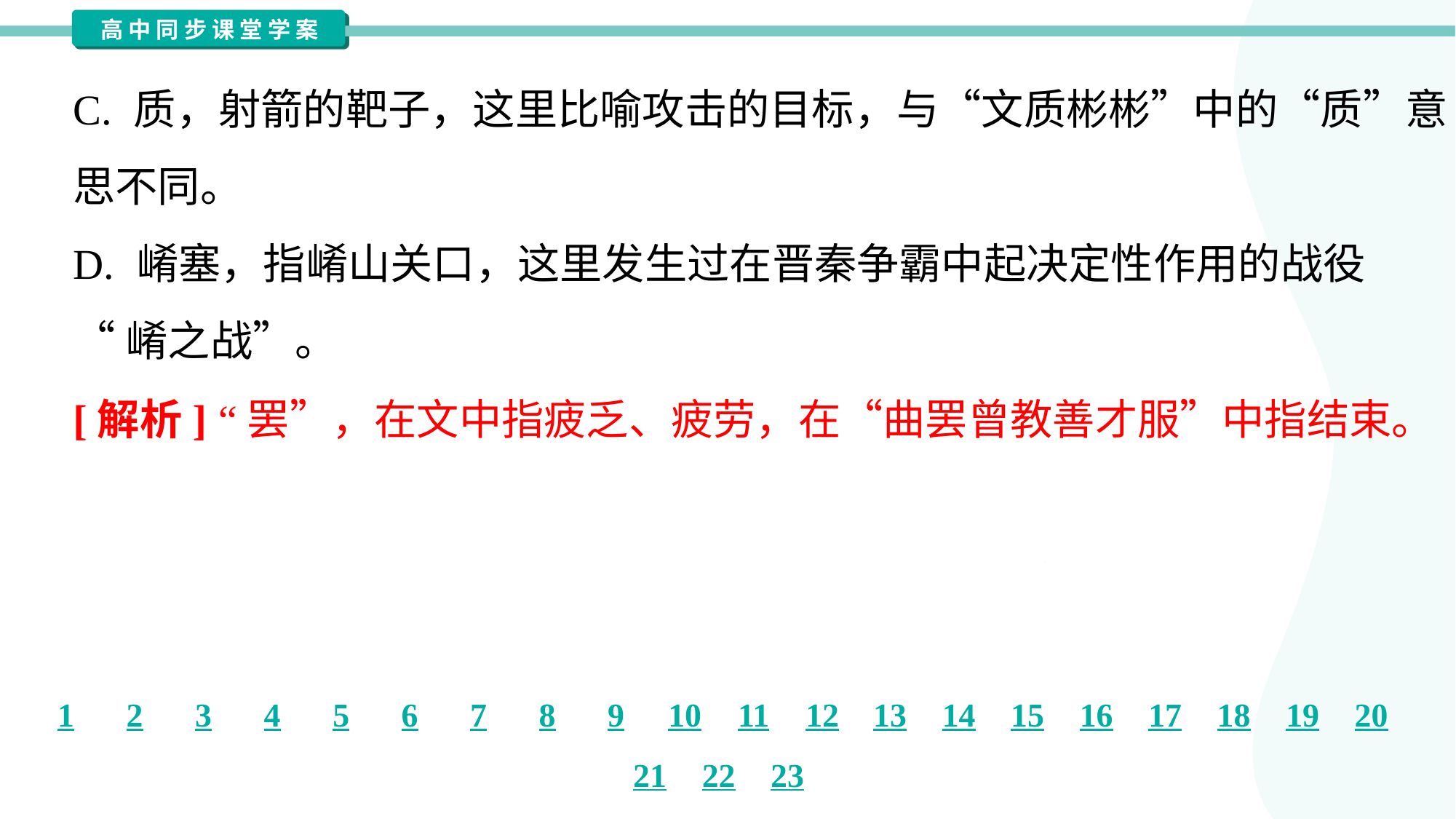

C. 质，射箭的靶子，这里比喻攻击的目标，与“文质彬彬”中的“质”意
思不同。
D. 崤塞，指崤山关口，这里发生过在晋秦争霸中起决定性作用的战役
“崤之战”。
[解析] “罢”，在文中指疲乏、疲劳，在“曲罢曾教善才服”中指结束。